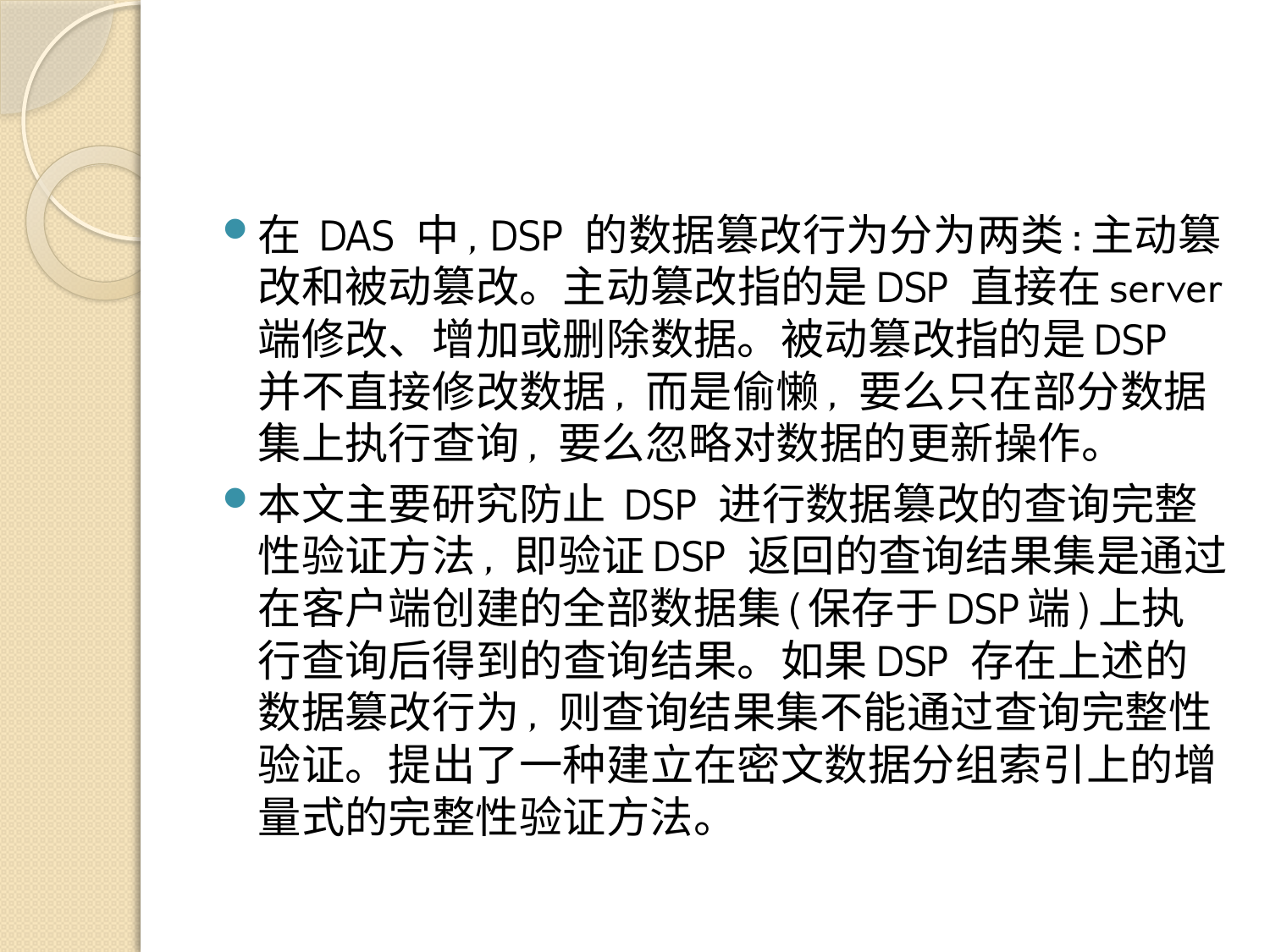

#
在 DAS 中, DSP 的数据篡改行为分为两类:主动篡改和被动篡改。主动篡改指的是DSP 直接在server 端修改、增加或删除数据。被动篡改指的是DSP 并不直接修改数据, 而是偷懒, 要么只在部分数据集上执行查询, 要么忽略对数据的更新操作。
本文主要研究防止 DSP 进行数据篡改的查询完整性验证方法, 即验证DSP 返回的查询结果集是通过在客户端创建的全部数据集(保存于DSP端)上执行查询后得到的查询结果。如果DSP 存在上述的数据篡改行为, 则查询结果集不能通过查询完整性验证。提出了一种建立在密文数据分组索引上的增量式的完整性验证方法。